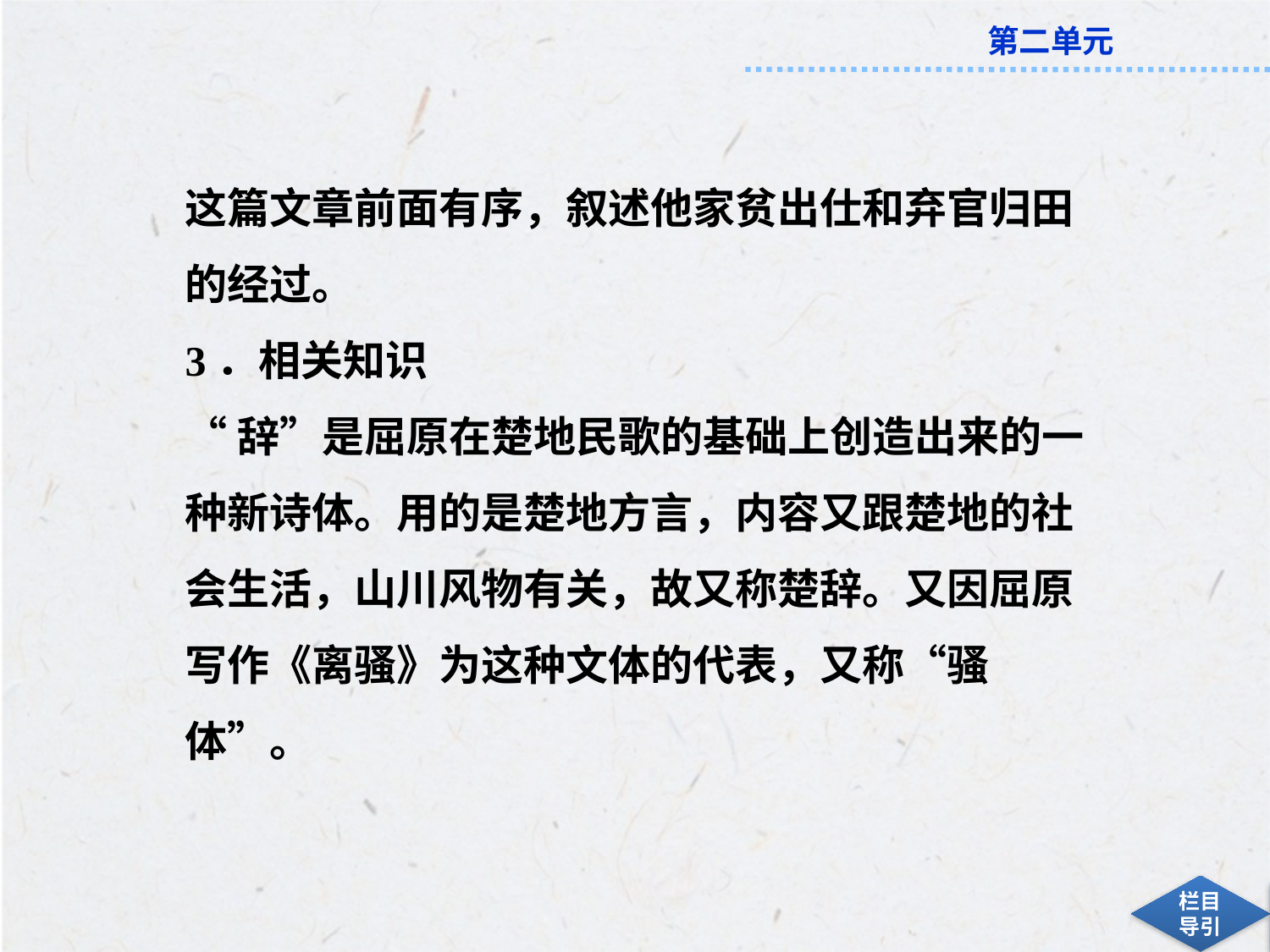

这篇文章前面有序，叙述他家贫出仕和弃官归田的经过。
3．相关知识
“辞”是屈原在楚地民歌的基础上创造出来的一种新诗体。用的是楚地方言，内容又跟楚地的社会生活，山川风物有关，故又称楚辞。又因屈原写作《离骚》为这种文体的代表，又称“骚体”。